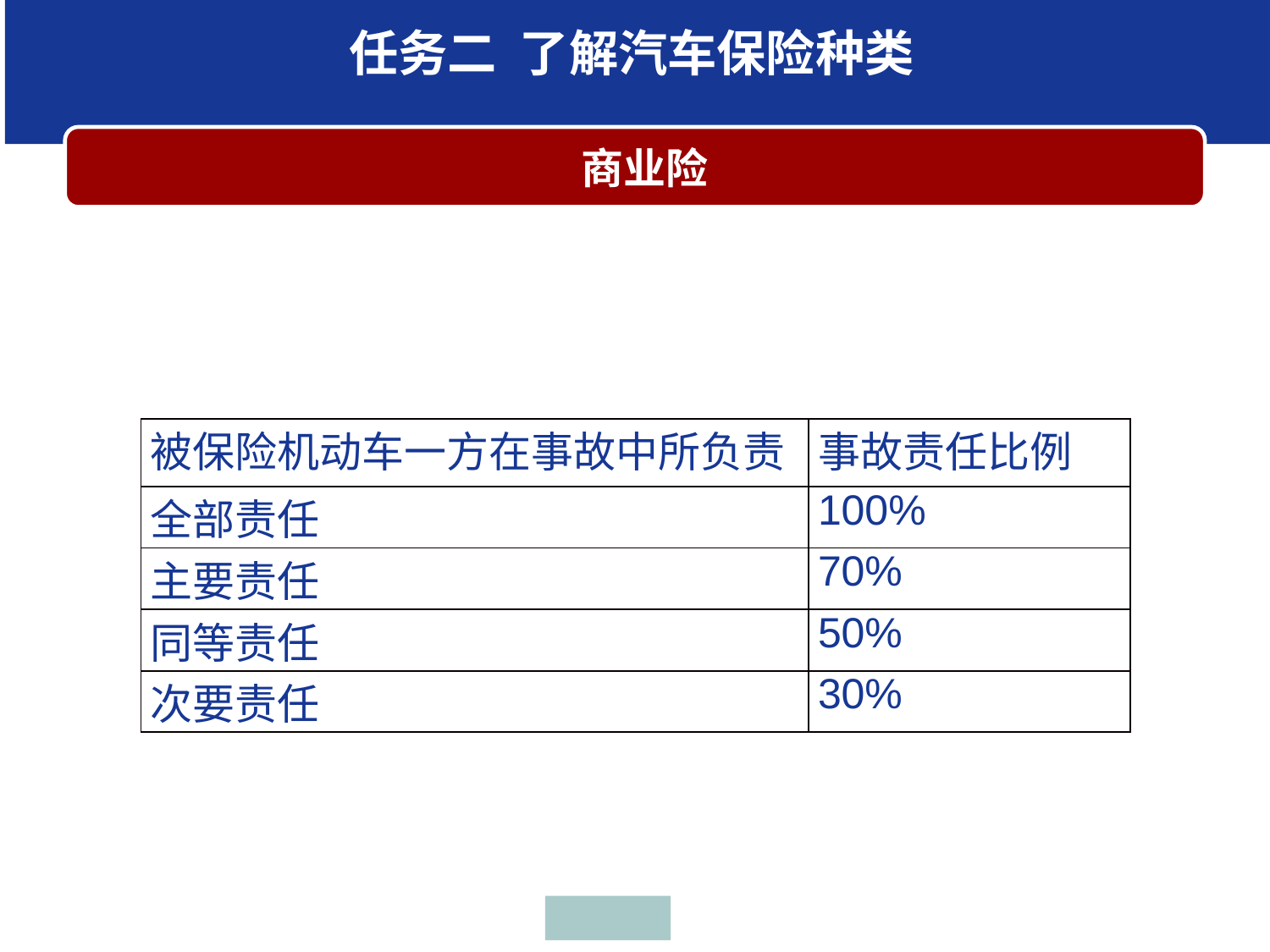

任务二  了解汽车保险种类
 商业险
| 被保险机动车一方在事故中所负责 | 事故责任比例 |
| --- | --- |
| 全部责任 | 100% |
| 主要责任 | 70% |
| 同等责任 | 50% |
| 次要责任 | 30% |
16